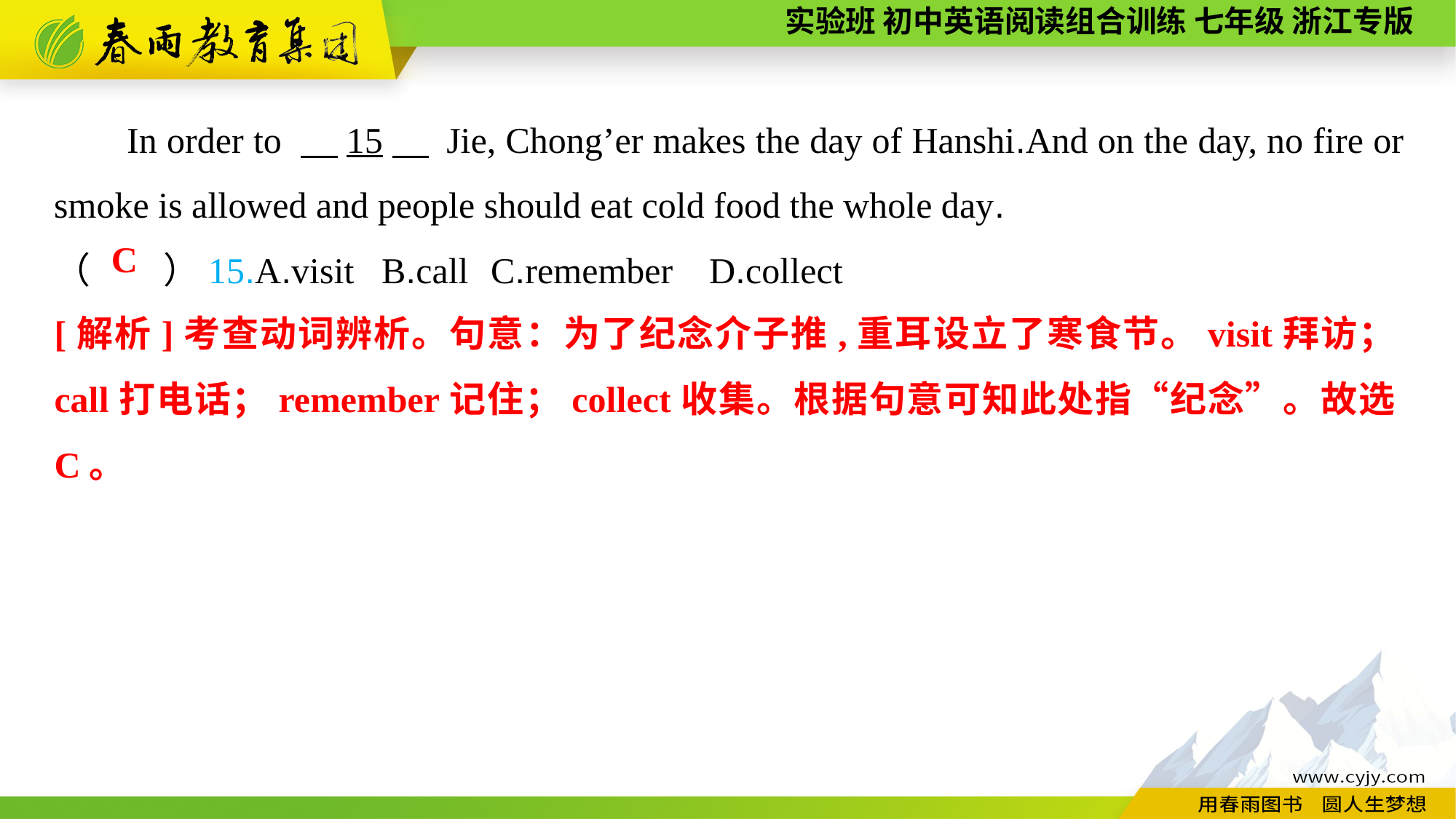

In order to 　15　 Jie, Chong’er makes the day of Hanshi.And on the day, no fire or smoke is allowed and people should eat cold food the whole day.
（　　）15.A.visit	B.call	C.remember	D.collect
C
[解析]考查动词辨析。句意：为了纪念介子推,重耳设立了寒食节。visit拜访；call打电话；remember记住；collect收集。根据句意可知此处指“纪念”。故选C。